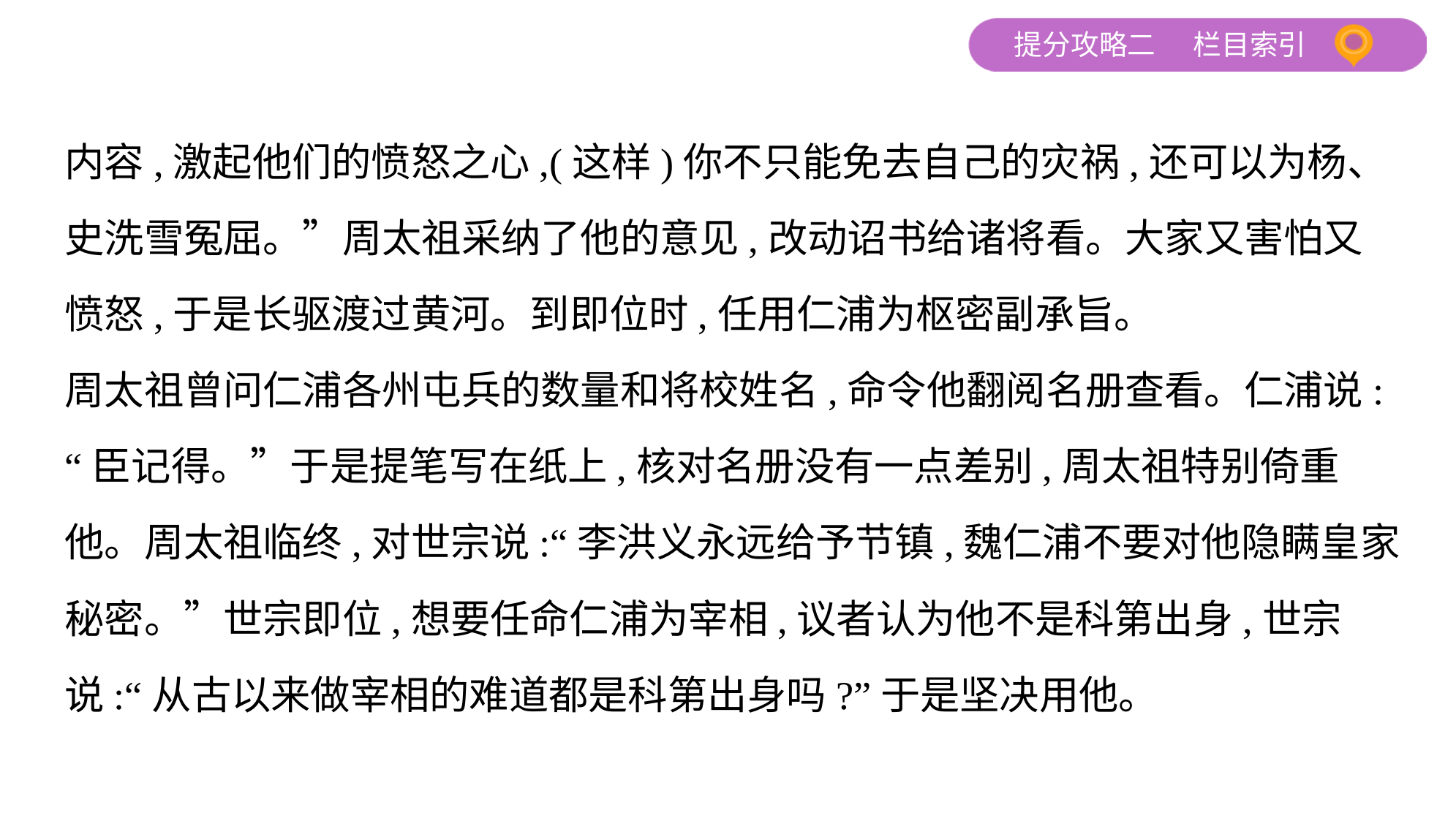

内容,激起他们的愤怒之心,(这样)你不只能免去自己的灾祸,还可以为杨、史洗雪冤屈。”周太祖采纳了他的意见,改动诏书给诸将看。大家又害怕又愤怒,于是长驱渡过黄河。到即位时,任用仁浦为枢密副承旨。
周太祖曾问仁浦各州屯兵的数量和将校姓名,命令他翻阅名册查看。仁浦说:
“臣记得。”于是提笔写在纸上,核对名册没有一点差别,周太祖特别倚重他。周太祖临终,对世宗说:“李洪义永远给予节镇,魏仁浦不要对他隐瞒皇家秘密。”世宗即位,想要任命仁浦为宰相,议者认为他不是科第出身,世宗说:“从古以来做宰相的难道都是科第出身吗?”于是坚决用他。